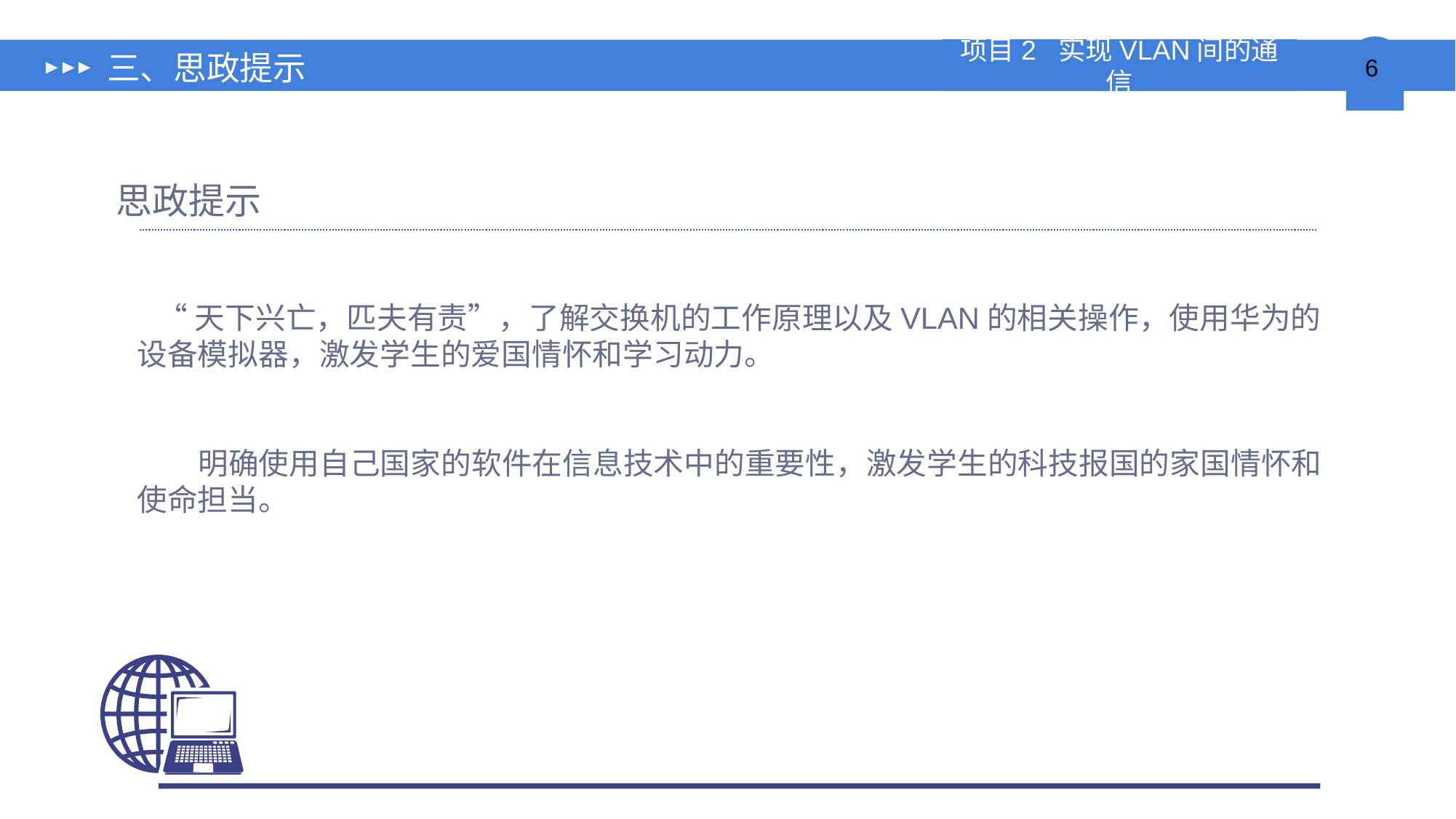

# 三、思政提示
思政提示

   “天下兴亡，匹夫有责”，了解交换机的工作原理以及VLAN的相关操作，使用华为的设备模拟器，激发学生的爱国情怀和学习动力。

        明确使用自己国家的软件在信息技术中的重要性，激发学生的科技报国的家国情怀和使命担当。